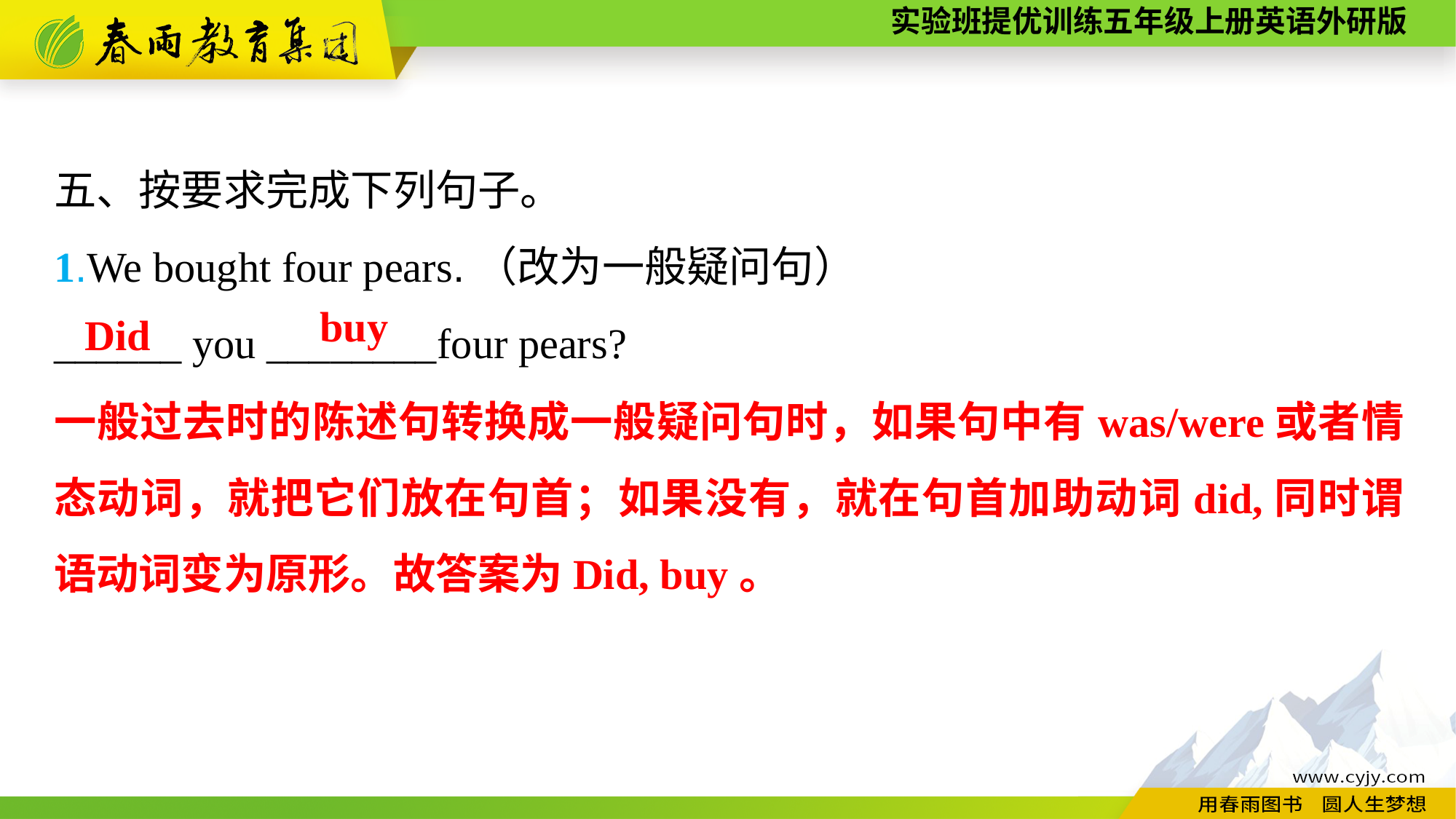

五、按要求完成下列句子。
1.We bought four pears.（改为一般疑问句）
______ you ________four pears?
buy
Did
一般过去时的陈述句转换成一般疑问句时，如果句中有was/were或者情态动词，就把它们放在句首；如果没有，就在句首加助动词did,同时谓语动词变为原形。故答案为Did, buy。